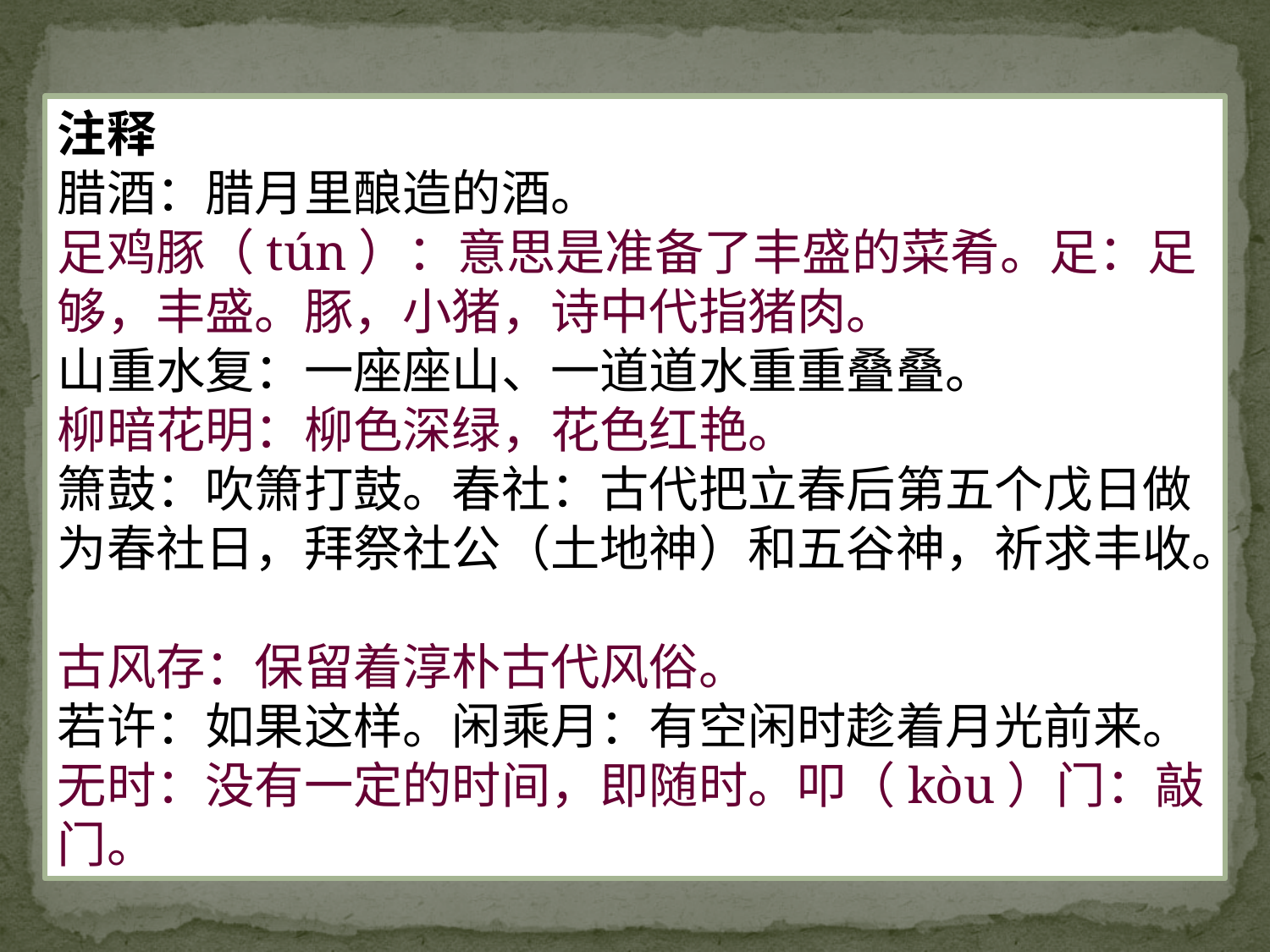

注释
腊酒：腊月里酿造的酒。
足鸡豚（tún）：意思是准备了丰盛的菜肴。足：足够，丰盛。豚，小猪，诗中代指猪肉。
山重水复：一座座山、一道道水重重叠叠。
柳暗花明：柳色深绿，花色红艳。
箫鼓：吹箫打鼓。春社：古代把立春后第五个戊日做为春社日，拜祭社公（土地神）和五谷神，祈求丰收。
古风存：保留着淳朴古代风俗。
若许：如果这样。闲乘月：有空闲时趁着月光前来。
无时：没有一定的时间，即随时。叩（kòu）门：敲门。